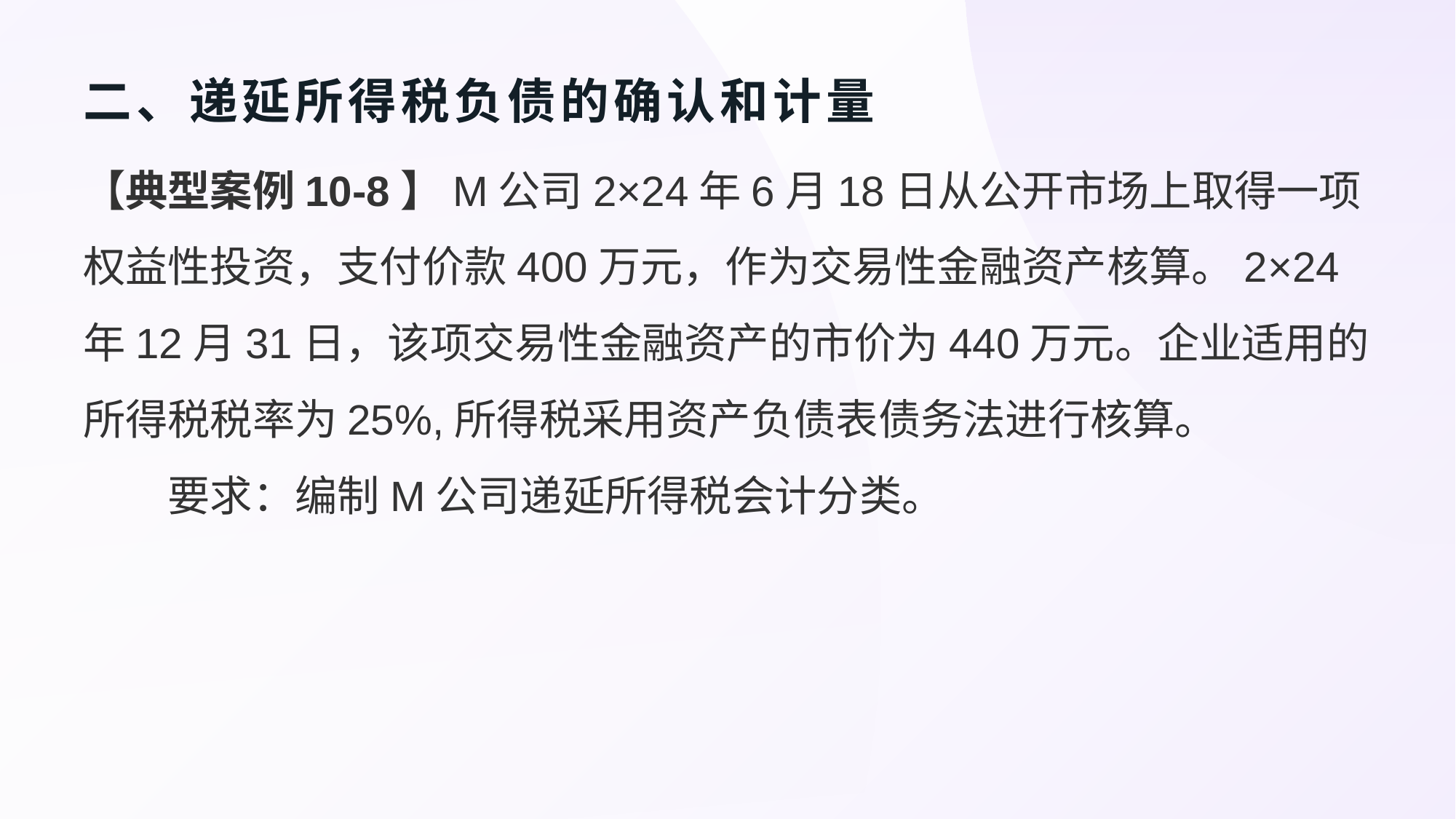

# 二、递延所得税负债的确认和计量
【典型案例10-8】M公司2×24年6月18日从公开市场上取得一项权益性投资，支付价款400万元，作为交易性金融资产核算。2×24年12月31日，该项交易性金融资产的市价为440万元。企业适用的所得税税率为25%,所得税采用资产负债表债务法进行核算。
要求：编制M公司递延所得税会计分类。